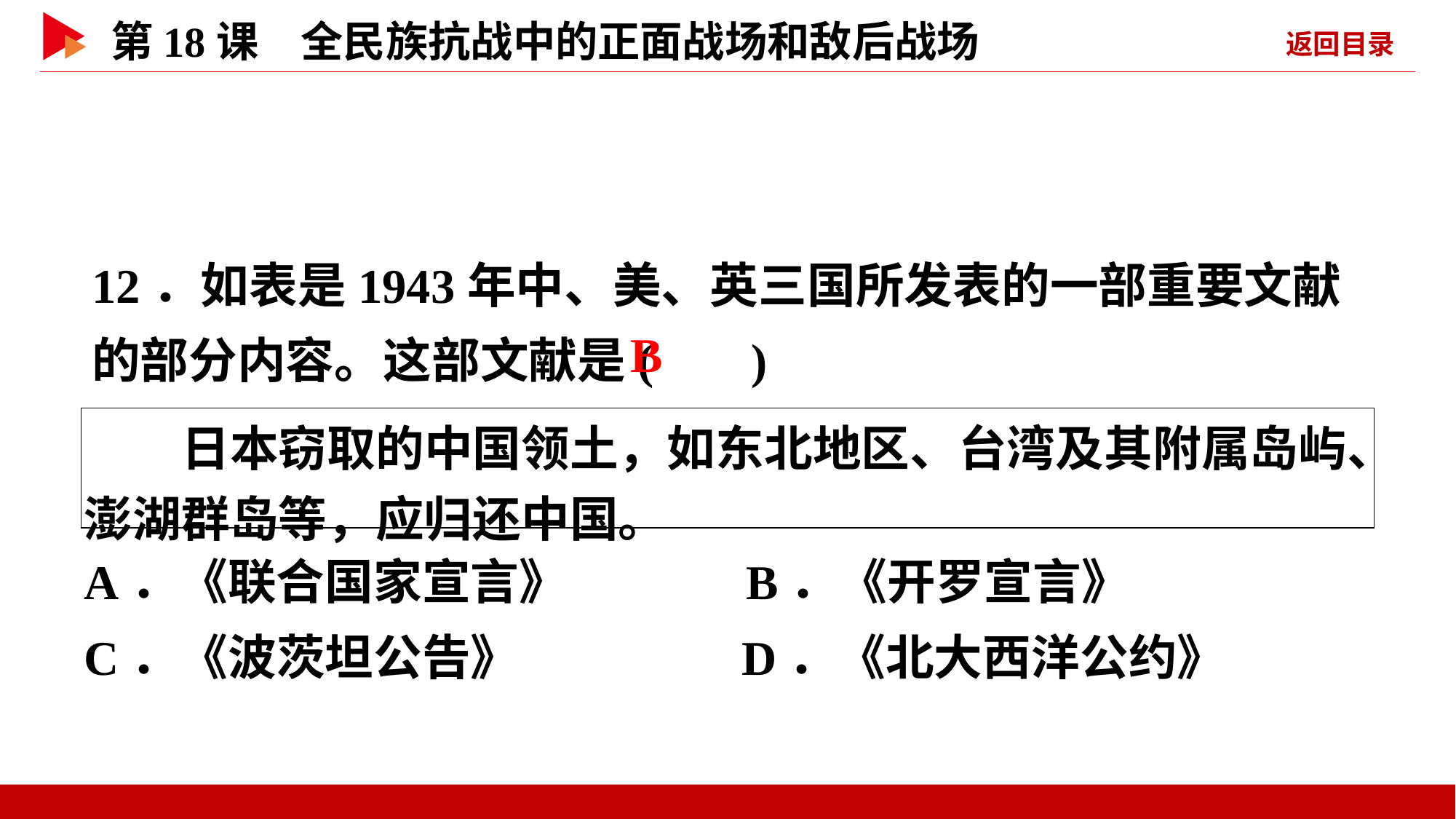

12．如表是1943年中、美、英三国所发表的一部重要文献的部分内容。这部文献是(        )
   B
| 日本窃取的中国领土，如东北地区、台湾及其附属岛屿、澎湖群岛等，应归还中国。 |
| --- |
A．《联合国家宣言》               B．《开罗宣言》
C．《波茨坦公告》                   D．《北大西洋公约》